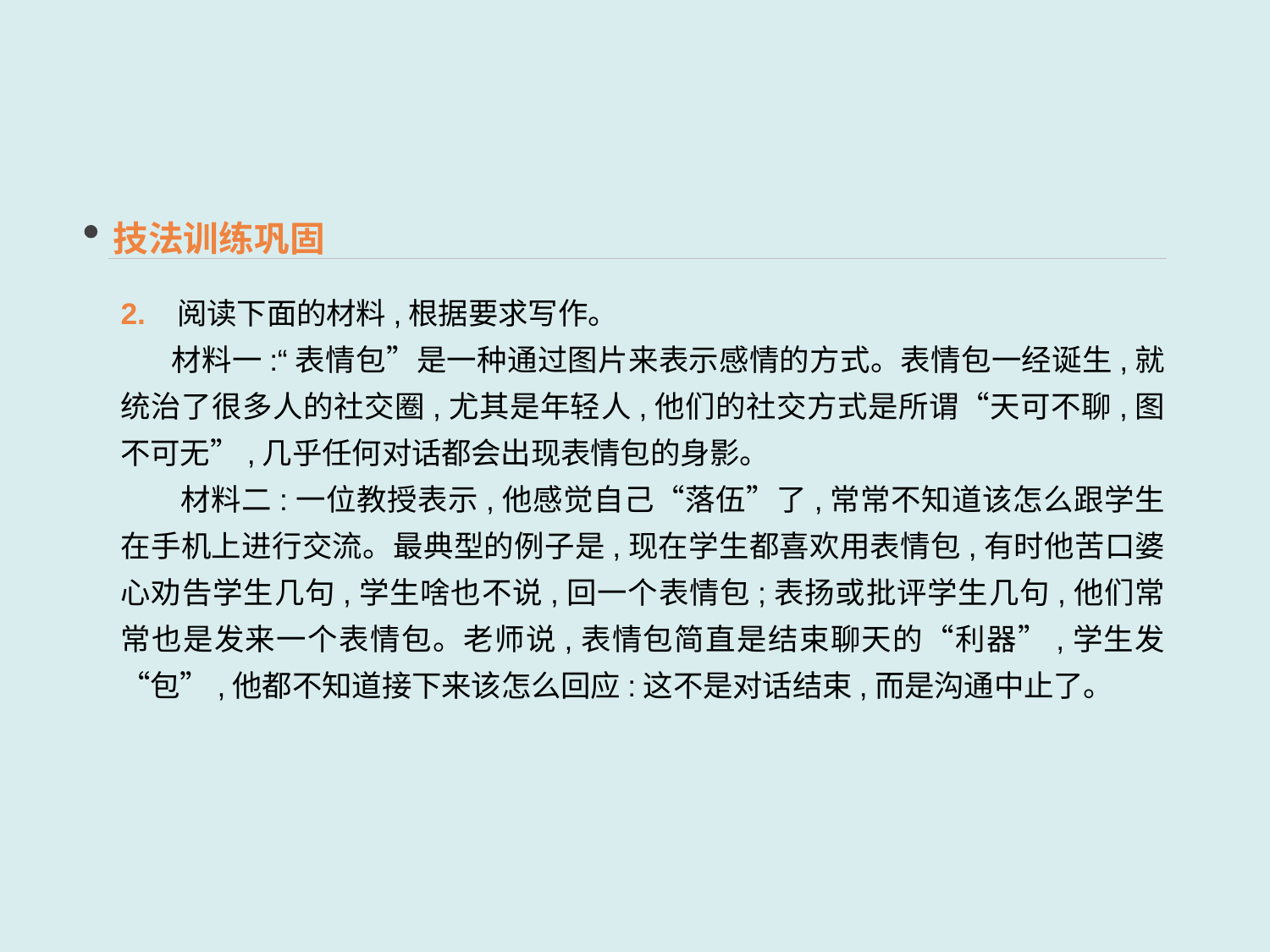

技法训练巩固

2.   阅读下面的材料,根据要求写作。
      材料一:“表情包”是一种通过图片来表示感情的方式。表情包一经诞生,就统治了很多人的社交圈,尤其是年轻人,他们的社交方式是所谓“天可不聊,图不可无”,几乎任何对话都会出现表情包的身影。
       材料二:一位教授表示,他感觉自己“落伍”了,常常不知道该怎么跟学生在手机上进行交流。最典型的例子是,现在学生都喜欢用表情包,有时他苦口婆心劝告学生几句,学生啥也不说,回一个表情包;表扬或批评学生几句,他们常常也是发来一个表情包。老师说,表情包简直是结束聊天的“利器”,学生发“包”,他都不知道接下来该怎么回应:这不是对话结束,而是沟通中止了。